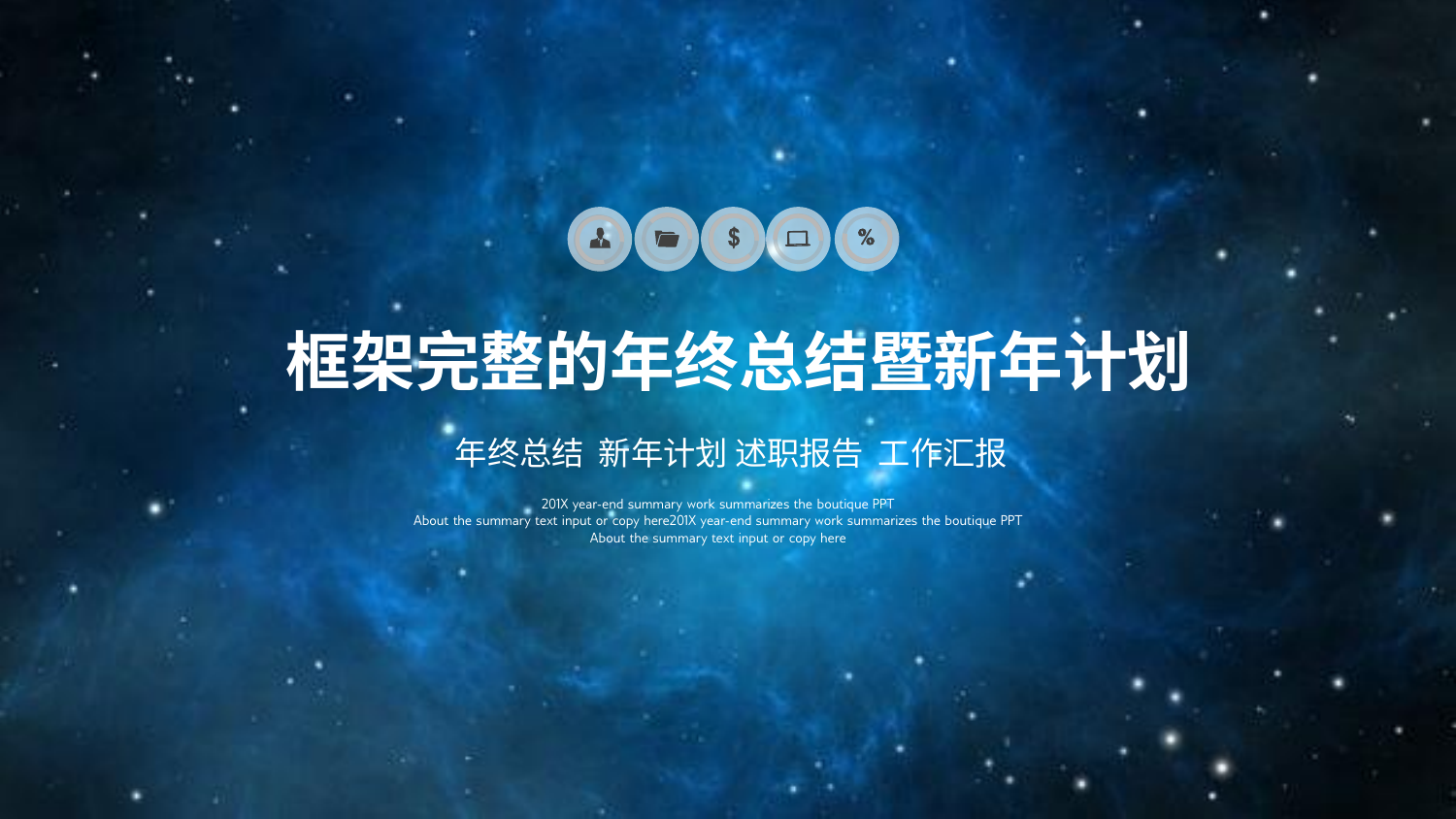

框架完整的年终总结暨新年计划
年终总结  新年计划 述职报告  工作汇报
201X year-end summary work summarizes the boutique PPT
About the summary text input or copy here201X year-end summary work summarizes the boutique PPT
About the summary text input or copy here